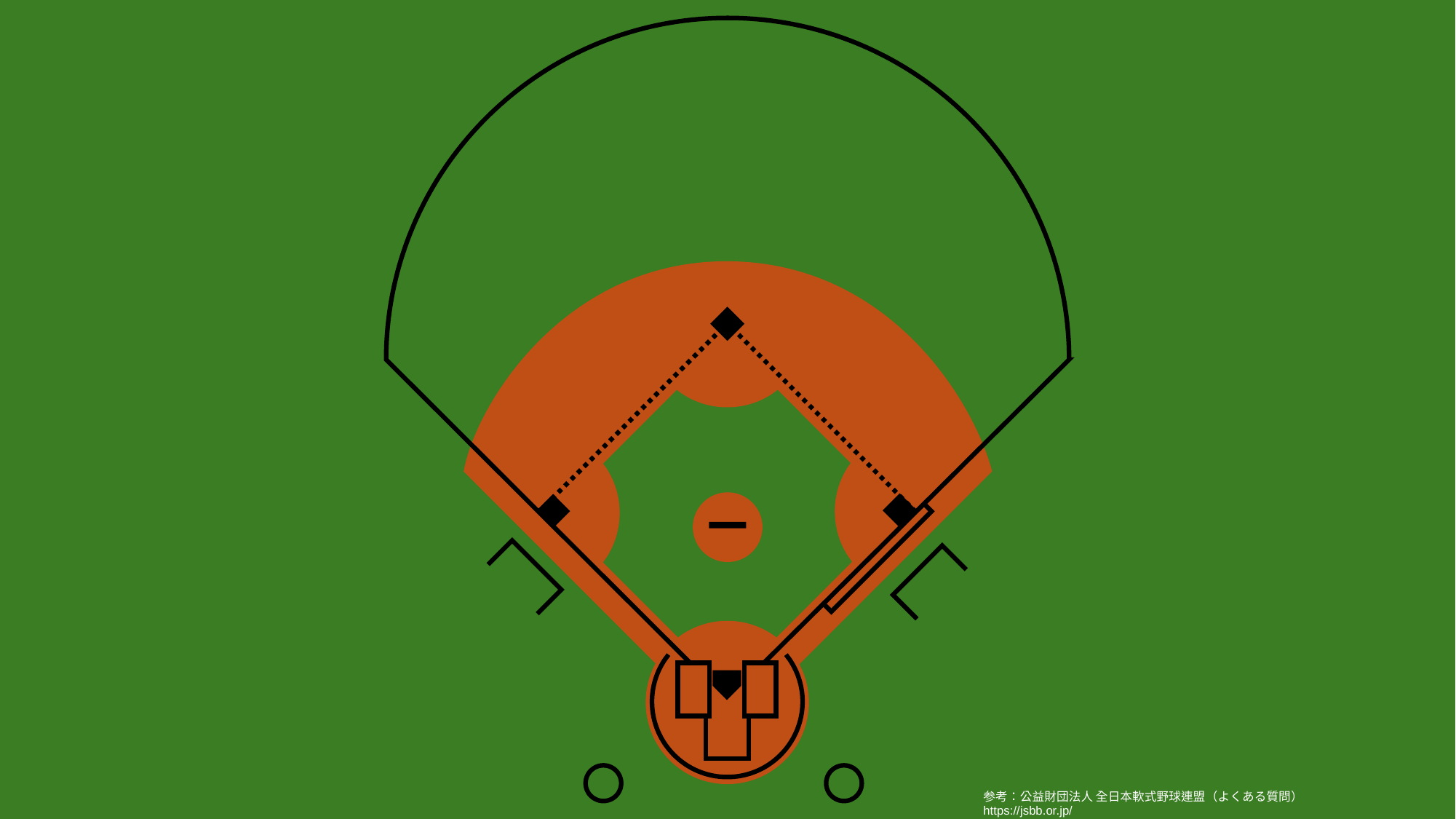

ソフトボール用
1塁ダブルベース

参考：公益財団法人 全日本軟式野球連盟（よくある質問）　https://jsbb.or.jp/